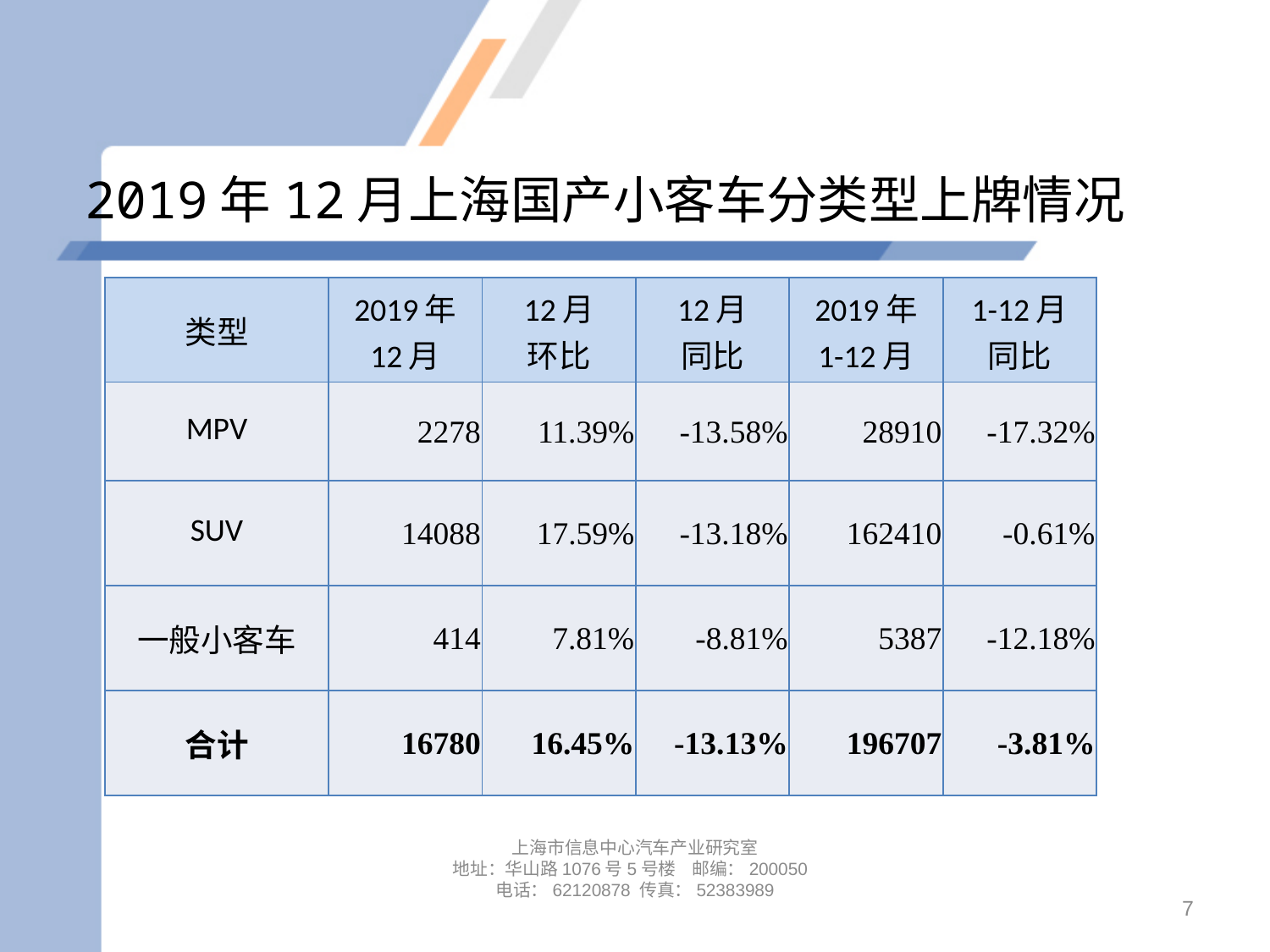

# 2019年12月上海国产小客车分类型上牌情况
| 类型 | 2019年 12月 | 12月 环比 | 12月 同比 | 2019年 1-12月 | 1-12月 同比 |
| --- | --- | --- | --- | --- | --- |
| MPV | 2278 | 11.39% | -13.58% | 28910 | -17.32% |
| SUV | 14088 | 17.59% | -13.18% | 162410 | -0.61% |
| 一般小客车 | 414 | 7.81% | -8.81% | 5387 | -12.18% |
| 合计 | 16780 | 16.45% | -13.13% | 196707 | -3.81% |
上海市信息中心汽车产业研究室
地址：华山路1076号5号楼    邮编：200050
电话：62120878 传真：52383989

7